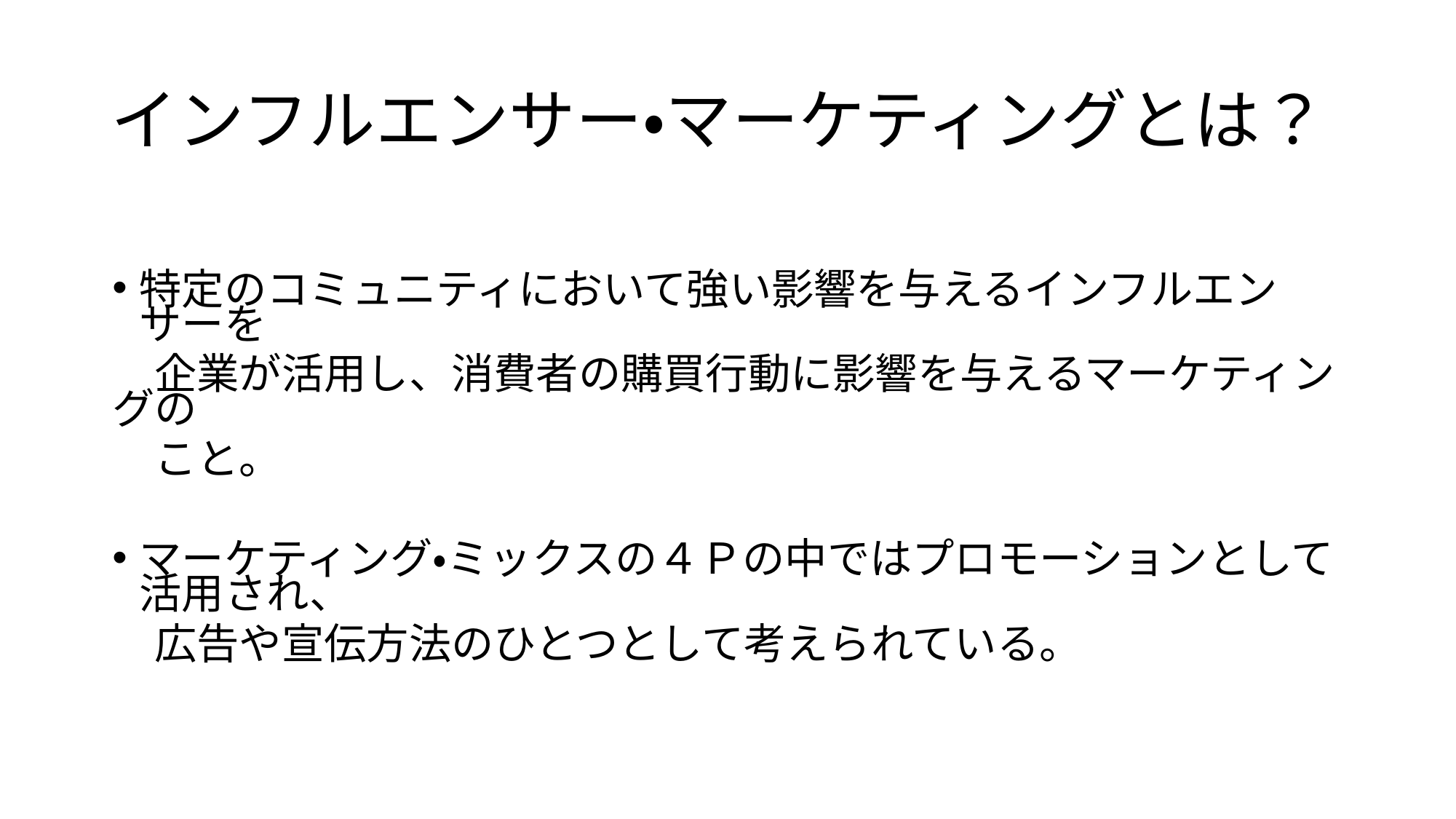

# インフルエンサー・マーケティングとは？
特定のコミュニティにおいて強い影響を与えるインフルエンサーを
　企業が活用し、消費者の購買行動に影響を与えるマーケティングの
　こと。

マーケティング・ミックスの４Ｐの中ではプロモーションとして活用され、
　広告や宣伝方法のひとつとして考えられている。